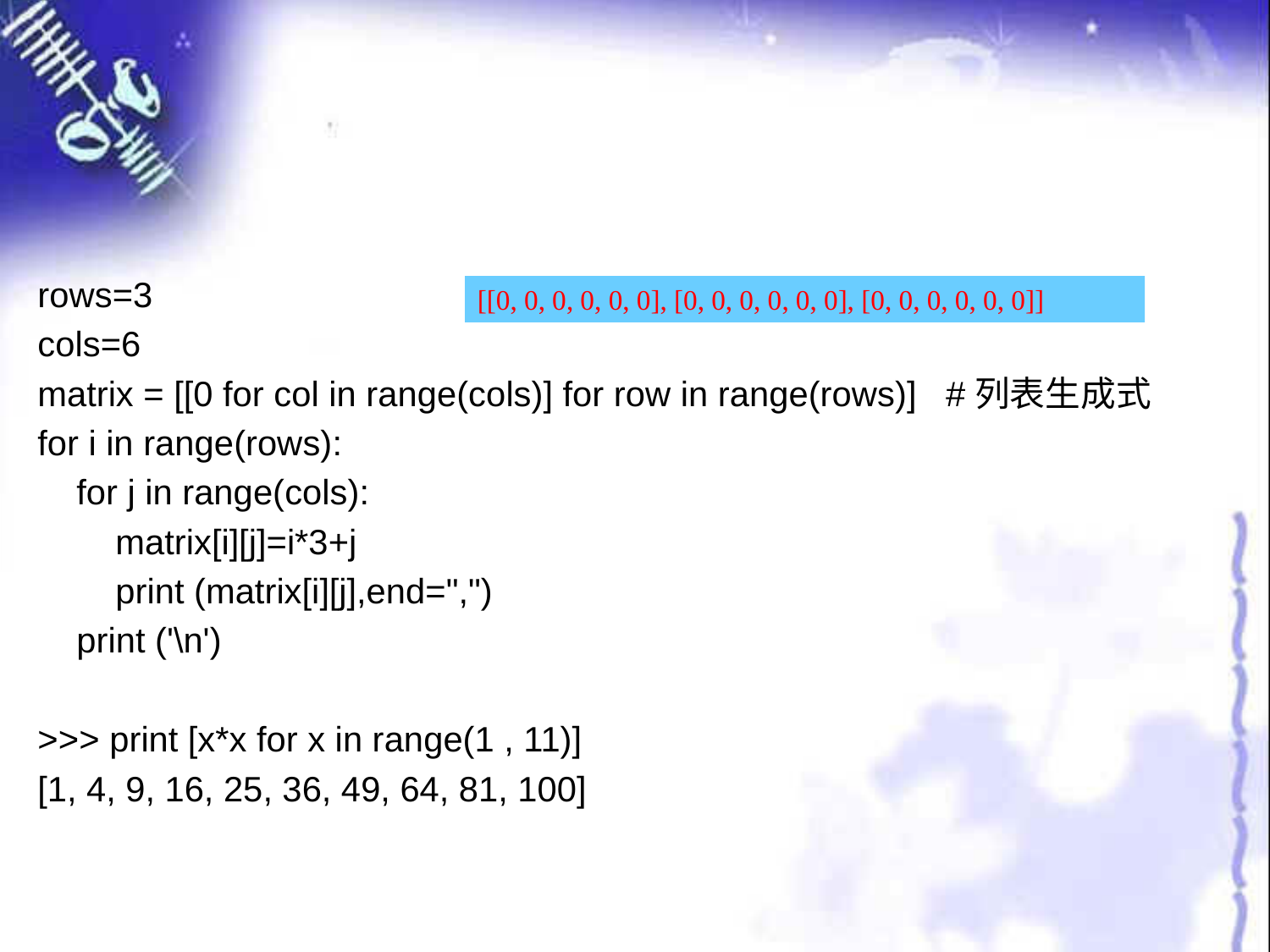

#
rows=3
cols=6
matrix = [[0 for col in range(cols)] for row in range(rows)]   #列表生成式
for i in range(rows):
    for j in range(cols):
        matrix[i][j]=i*3+j
        print (matrix[i][j],end=",")
    print ('\n')

>>> print [x*x for x in range(1 , 11)]
[1, 4, 9, 16, 25, 36, 49, 64, 81, 100]
[[0, 0, 0, 0, 0, 0], [0, 0, 0, 0, 0, 0], [0, 0, 0, 0, 0, 0]]
9